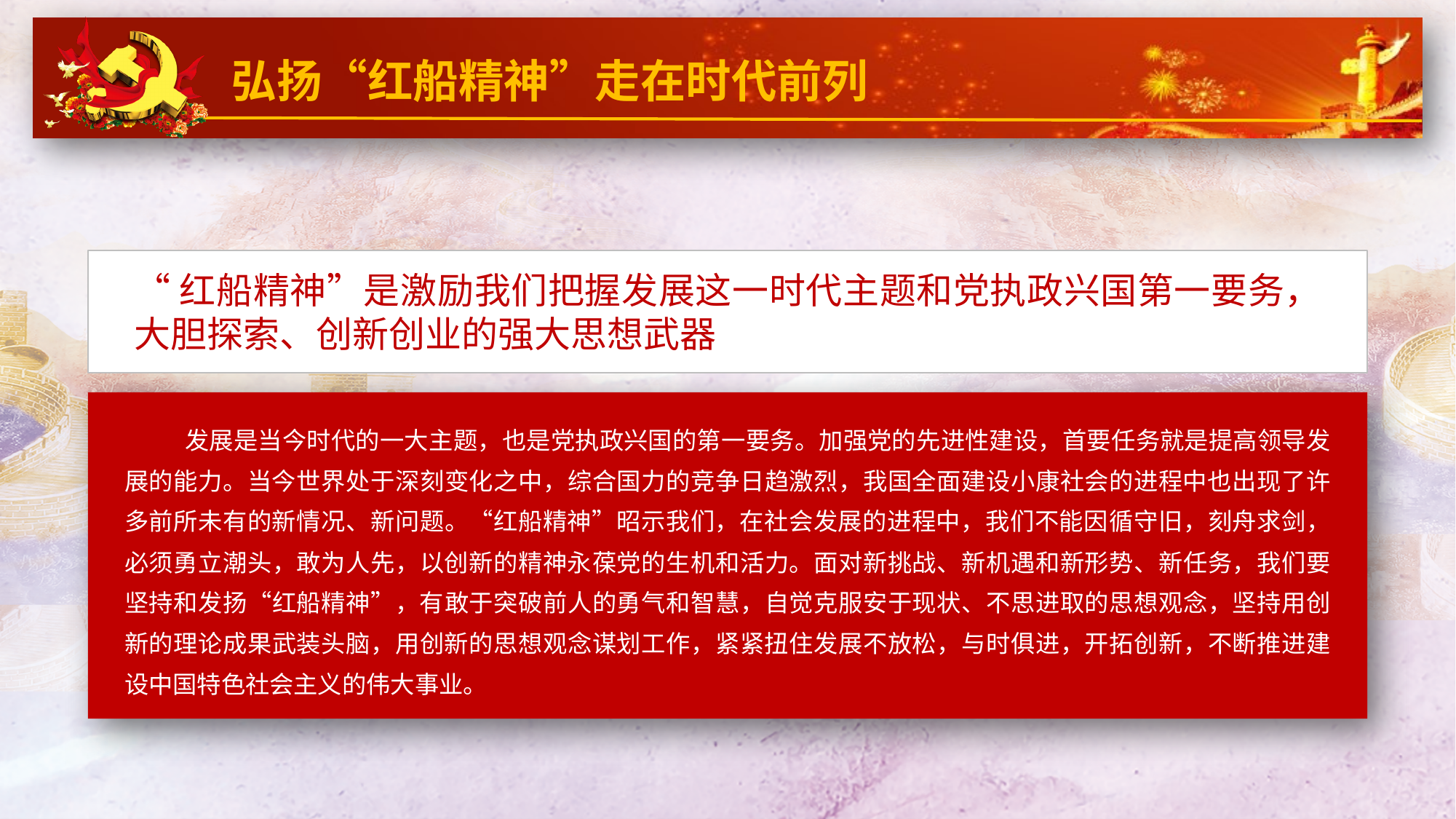

“红船精神”是激励我们把握发展这一时代主题和党执政兴国第一要务，大胆探索、创新创业的强大思想武器

发展是当今时代的一大主题，也是党执政兴国的第一要务。加强党的先进性建设，首要任务就是提高领导发展的能力。当今世界处于深刻变化之中，综合国力的竞争日趋激烈，我国全面建设小康社会的进程中也出现了许多前所未有的新情况、新问题。“红船精神”昭示我们，在社会发展的进程中，我们不能因循守旧，刻舟求剑，必须勇立潮头，敢为人先，以创新的精神永葆党的生机和活力。面对新挑战、新机遇和新形势、新任务，我们要坚持和发扬“红船精神”，有敢于突破前人的勇气和智慧，自觉克服安于现状、不思进取的思想观念，坚持用创新的理论成果武装头脑，用创新的思想观念谋划工作，紧紧扭住发展不放松，与时俱进，开拓创新，不断推进建设中国特色社会主义的伟大事业。